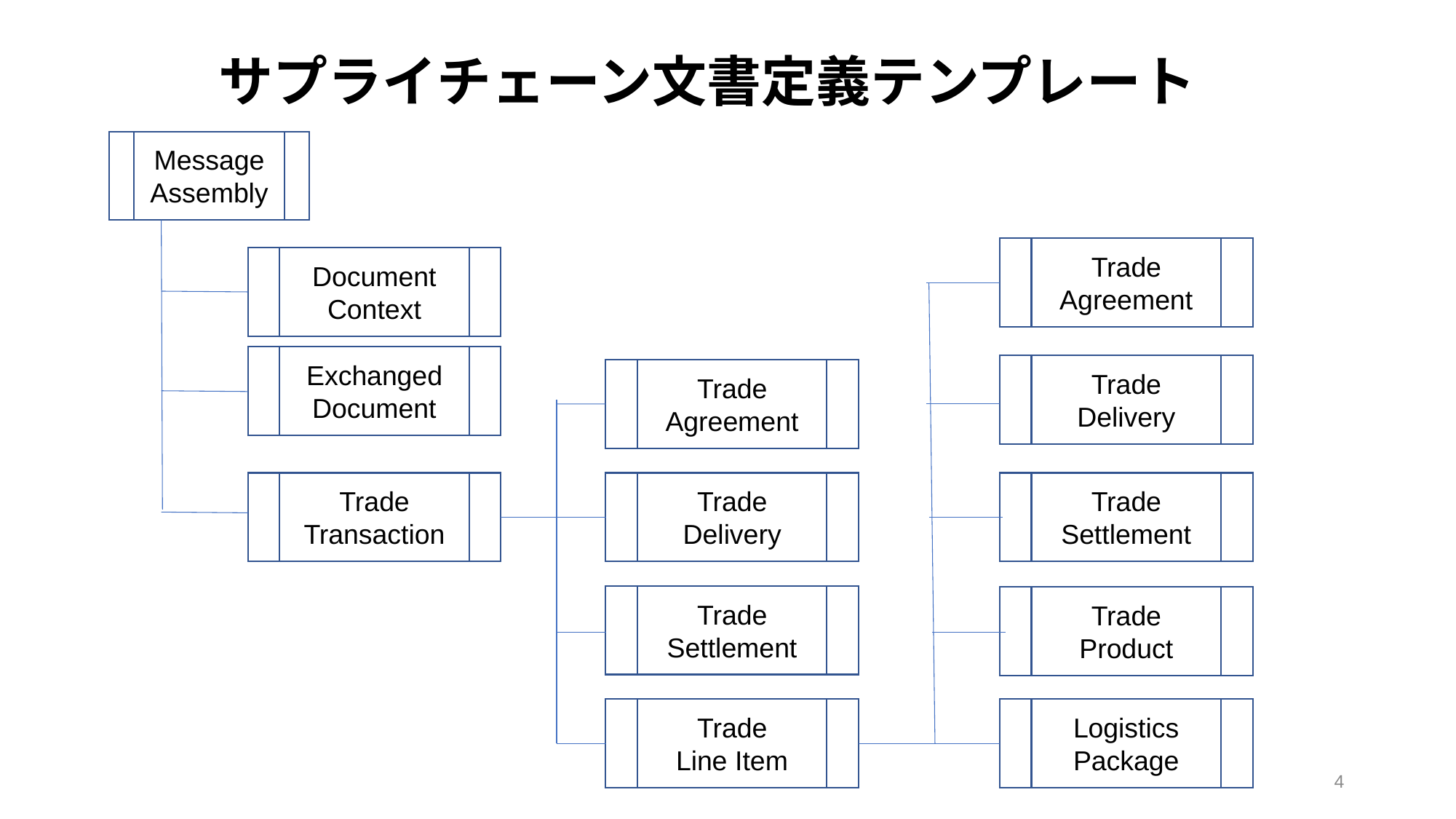

サプライチェーン文書定義テンプレート
Message
Assembly
Trade
Agreement
Document
Context
Exchanged
Document
Trade
Delivery
Trade
Agreement
Trade
Transaction
Trade
Delivery
Trade
Settlement
Trade
Settlement
Trade
Product
Trade
Line Item
Logistics
Package
4